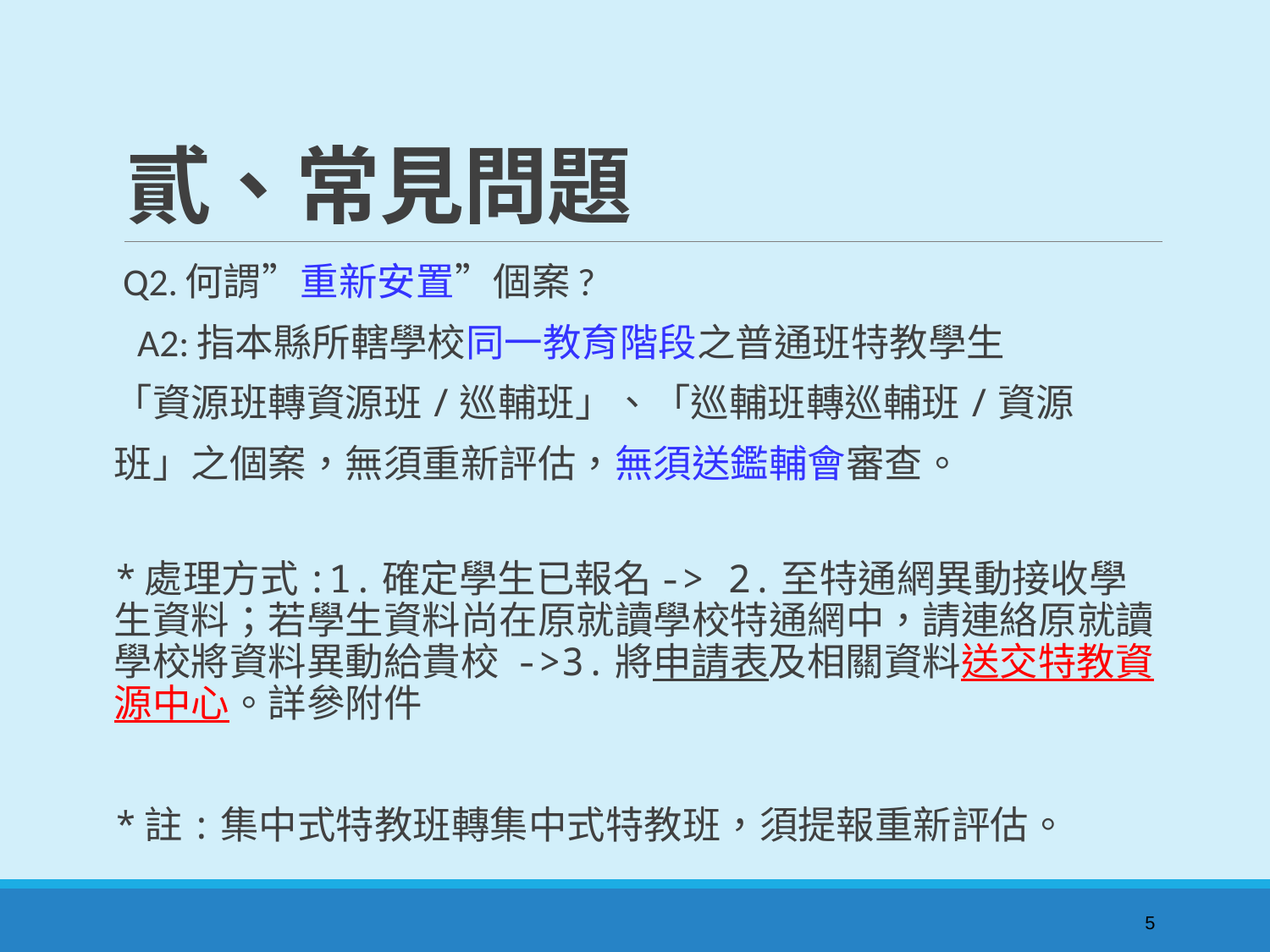

# 貳、常見問題
 Q2.何謂”重新安置”個案?
 A2:指本縣所轄學校同一教育階段之普通班特教學生
「資源班轉資源班/巡輔班」、「巡輔班轉巡輔班/資源
班」之個案，無須重新評估，無須送鑑輔會審查。

*處理方式:1.確定學生已報名-> 2.至特通網異動接收學生資料；若學生資料尚在原就讀學校特通網中，請連絡原就讀學校將資料異動給貴校 ->3.將申請表及相關資料送交特教資源中心。詳參附件

*註:集中式特教班轉集中式特教班，須提報重新評估。
5